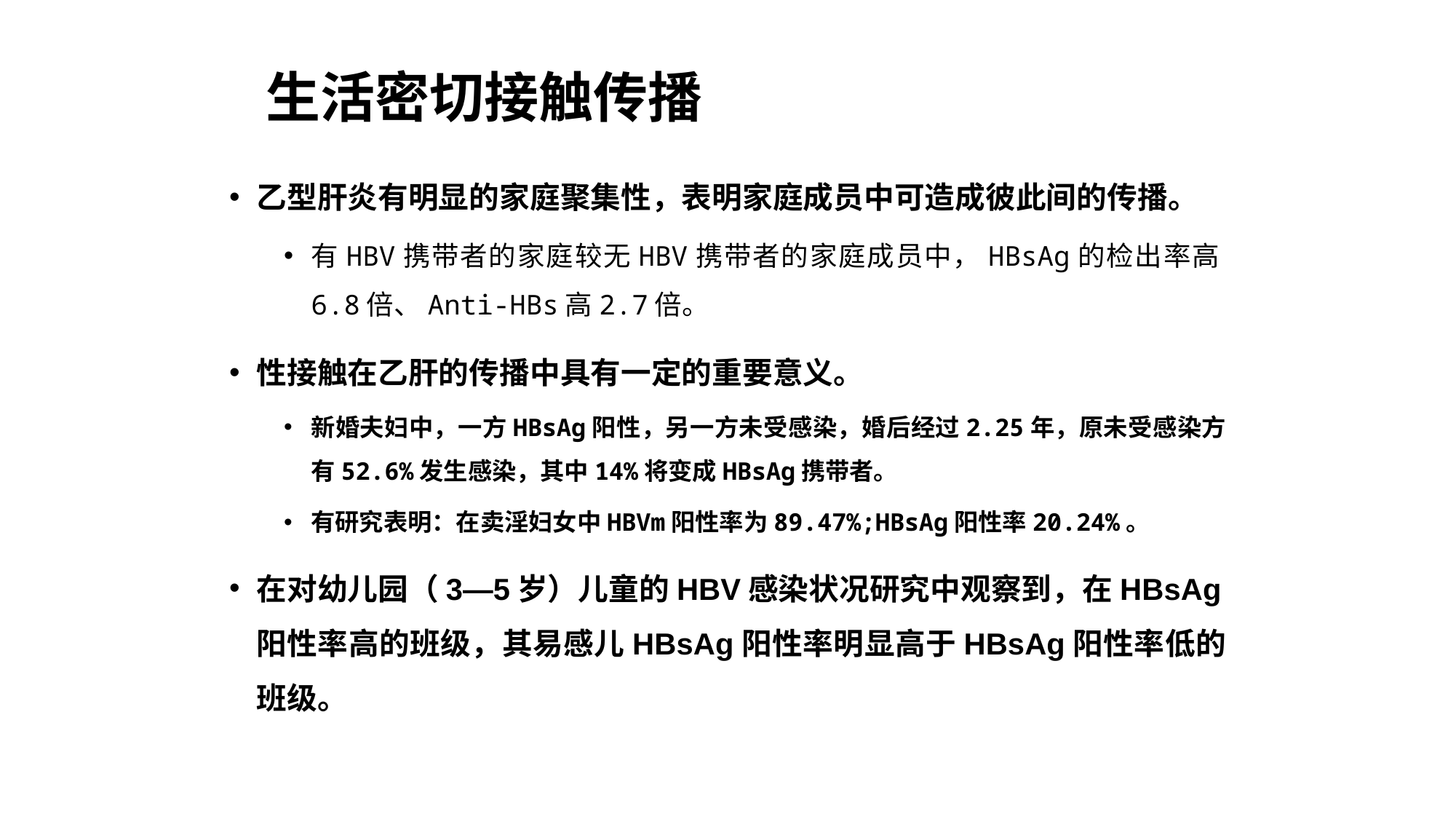

# 生活密切接触传播
乙型肝炎有明显的家庭聚集性，表明家庭成员中可造成彼此间的传播。
有HBV携带者的家庭较无HBV携带者的家庭成员中，HBsAg的检出率高6.8倍、Anti-HBs高2.7倍。
性接触在乙肝的传播中具有一定的重要意义。
新婚夫妇中，一方HBsAg阳性，另一方未受感染，婚后经过2.25年，原未受感染方有52.6%发生感染，其中14%将变成HBsAg携带者。
有研究表明：在卖淫妇女中HBVm阳性率为89.47%;HBsAg阳性率20.24%。
在对幼儿园（3—5岁）儿童的HBV感染状况研究中观察到，在HBsAg阳性率高的班级，其易感儿HBsAg阳性率明显高于HBsAg阳性率低的班级。